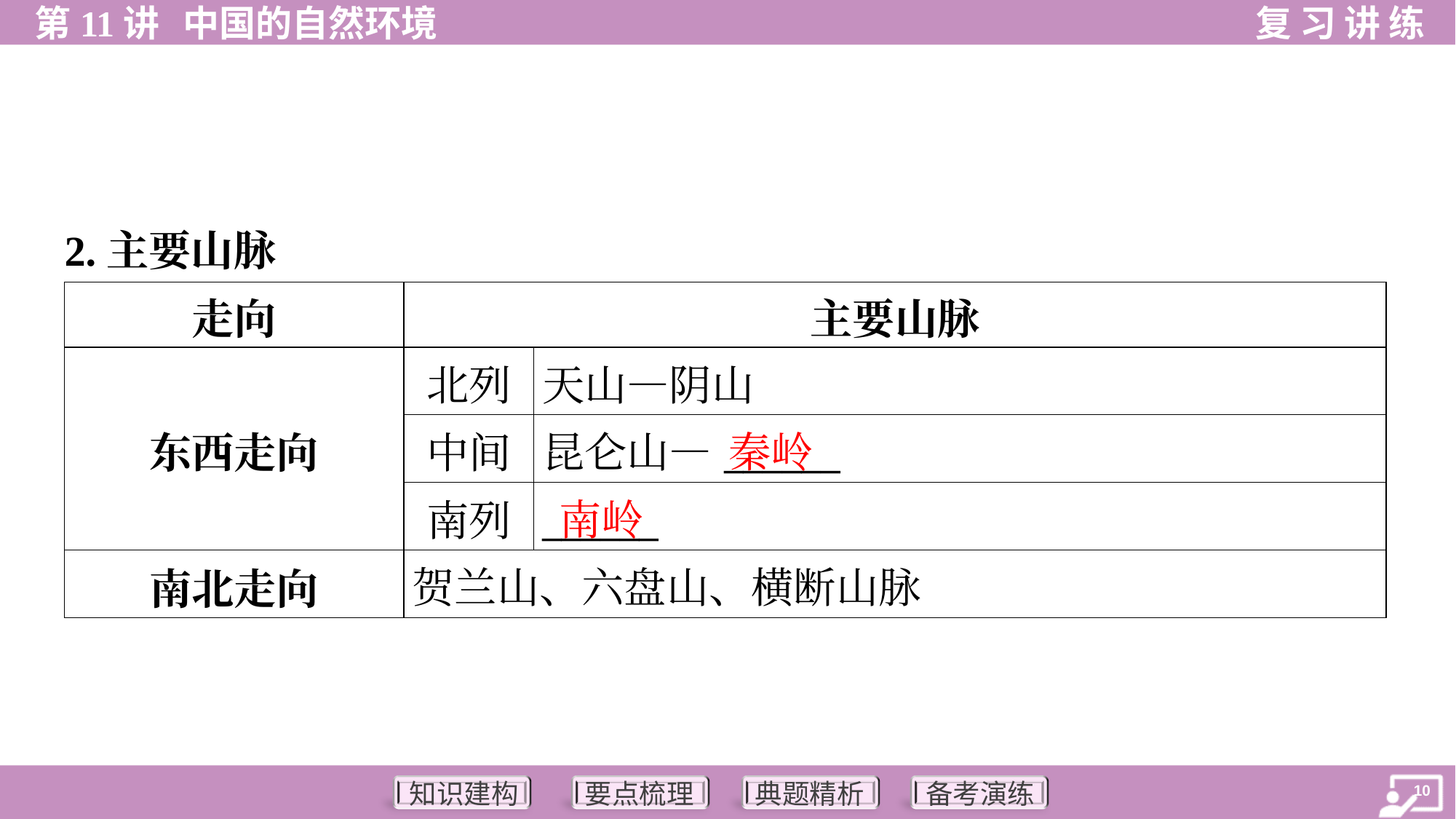

2.主要山脉
| 走向 | 主要山脉 |  |
| --- | --- | --- |
| 东西走向 | 北列 | 天山—阴山 |
|  | 中间 | 昆仑山—\_\_\_\_\_\_ |
|  | 南列 | \_\_\_\_\_\_ |
| 南北走向 | 贺兰山、六盘山、横断山脉 |  |
秦岭
南岭